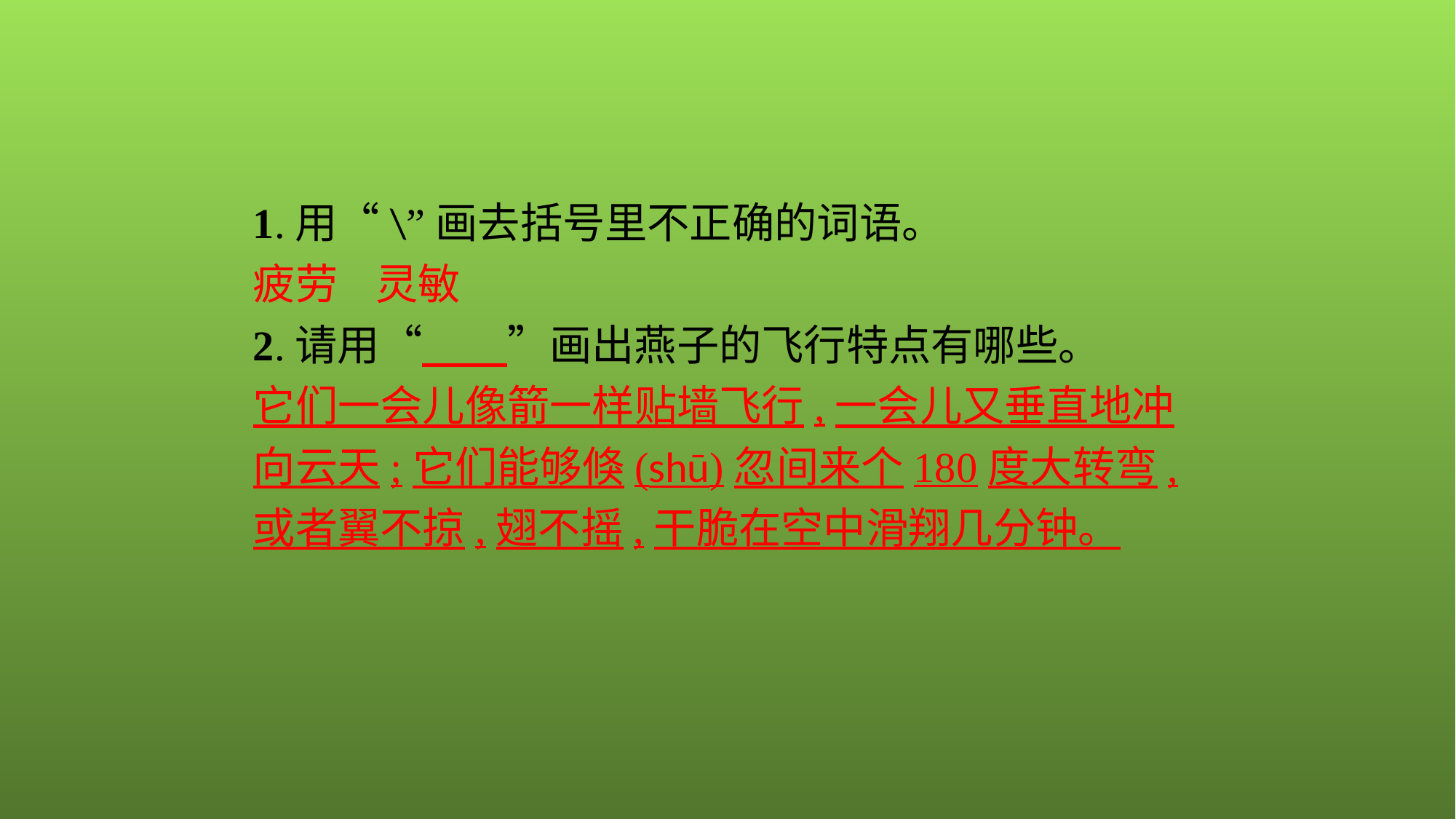

1.用“\”画去括号里不正确的词语。
疲劳    灵敏
2.请用“　　”画出燕子的飞行特点有哪些。
它们一会儿像箭一样贴墙飞行,一会儿又垂直地冲向云天;它们能够倏(shū)忽间来个180度大转弯,或者翼不掠,翅不摇,干脆在空中滑翔几分钟。